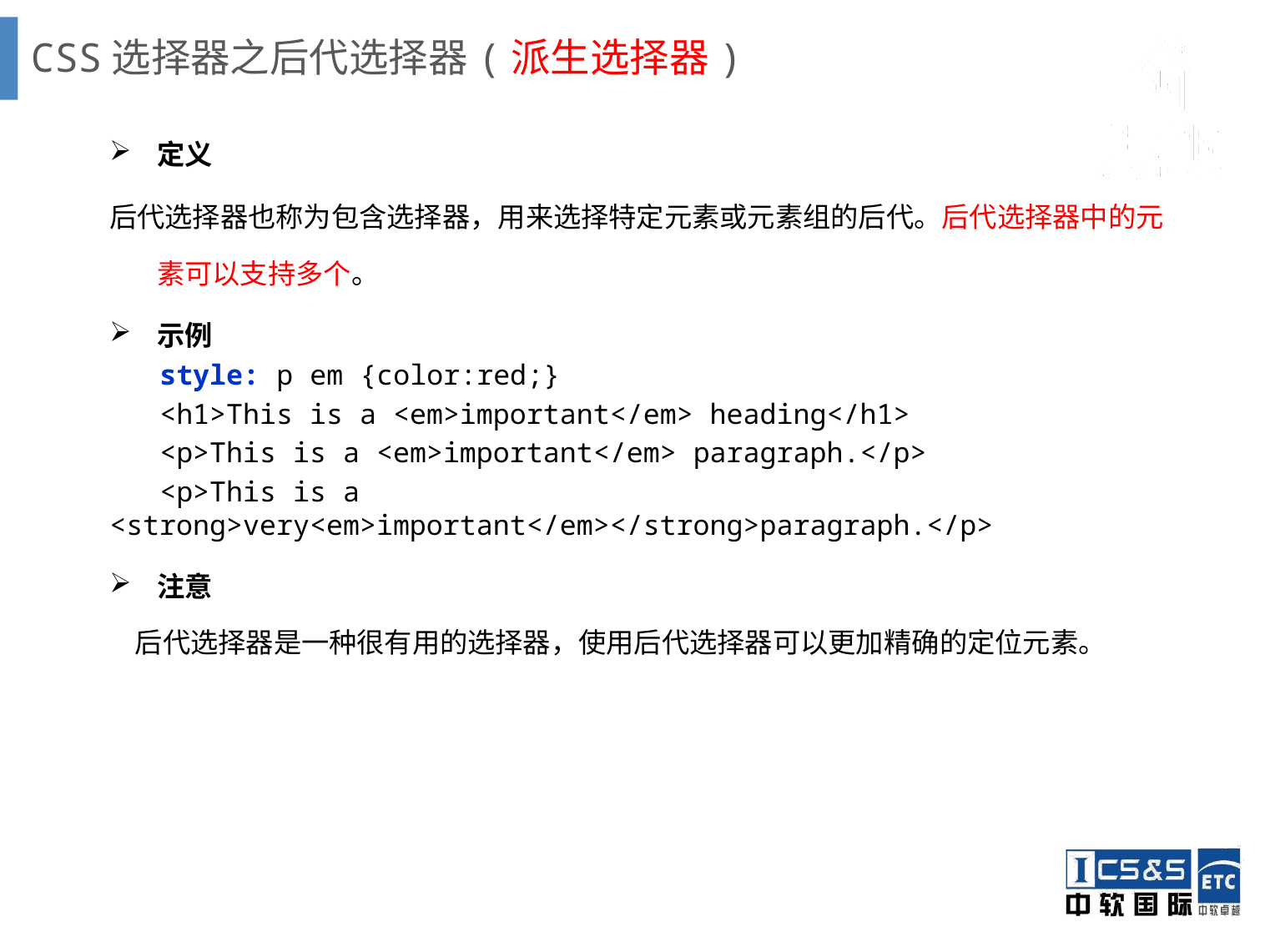

# CSS选择器之后代选择器(派生选择器)
定义
后代选择器也称为包含选择器，用来选择特定元素或元素组的后代。后代选择器中的元素可以支持多个。
示例
   style: p em {color:red;}
   <h1>This is a <em>important</em> heading</h1>
   <p>This is a <em>important</em> paragraph.</p>
   <p>This is a    <strong>very<em>important</em></strong>paragraph.</p>
注意
   后代选择器是一种很有用的选择器，使用后代选择器可以更加精确的定位元素。